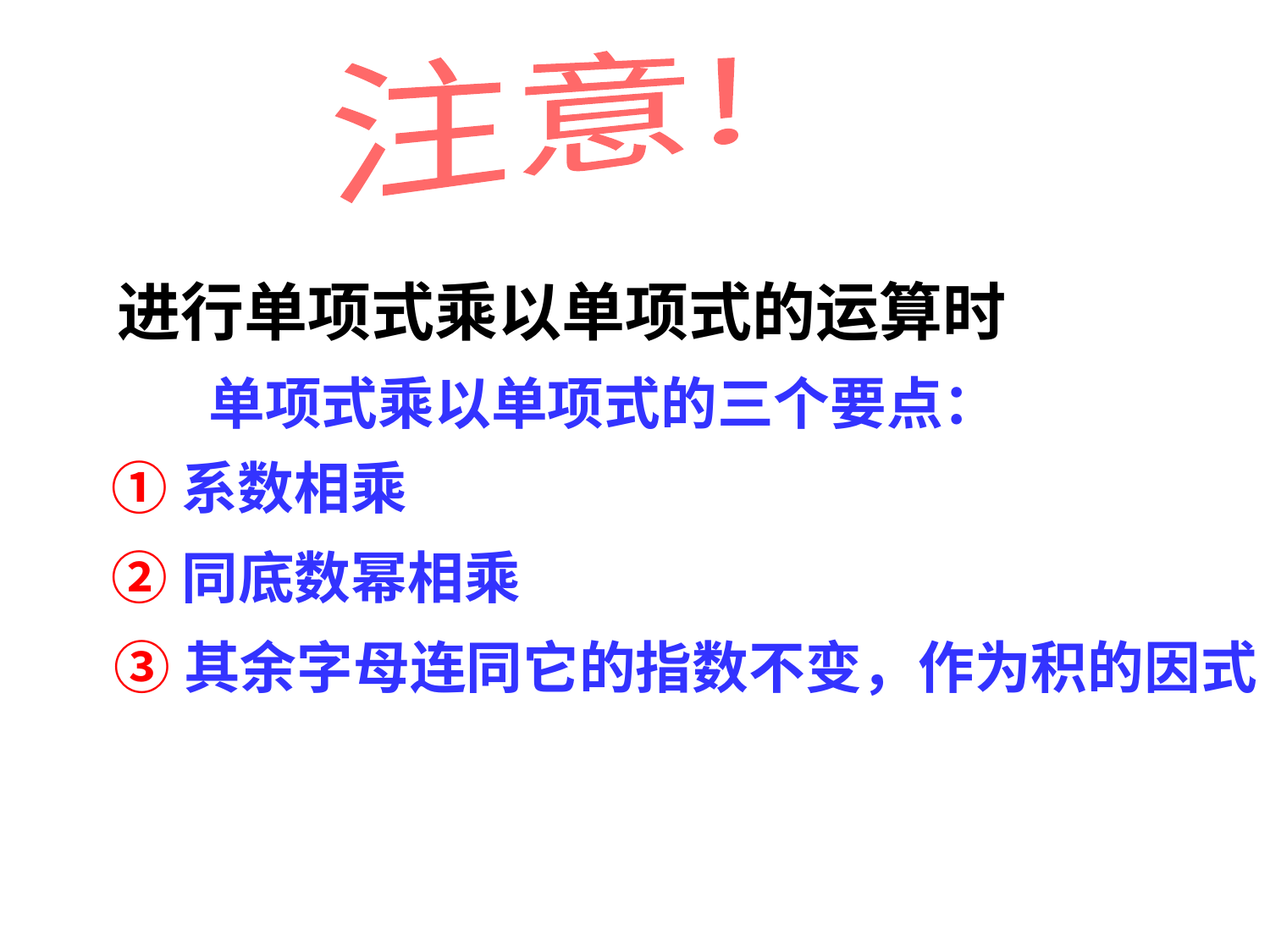

注意!
进行单项式乘以单项式的运算时
单项式乘以单项式的三个要点：
①系数相乘
②同底数幂相乘
③其余字母连同它的指数不变，作为积的因式